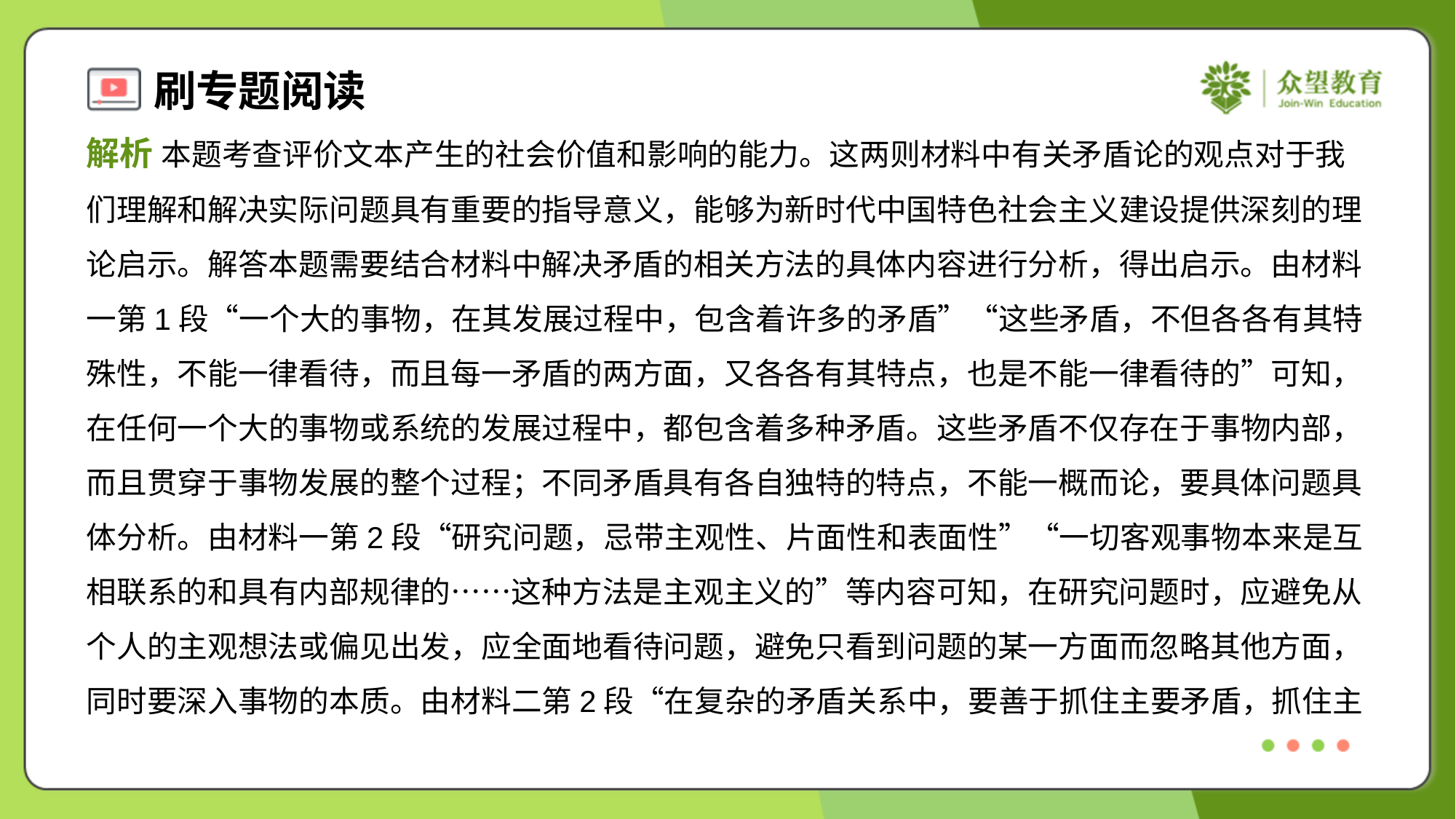

解析 本题考查评价文本产生的社会价值和影响的能力。这两则材料中有关矛盾论的观点对于我
们理解和解决实际问题具有重要的指导意义，能够为新时代中国特色社会主义建设提供深刻的理
论启示。解答本题需要结合材料中解决矛盾的相关方法的具体内容进行分析，得出启示。由材料
一第1段“一个大的事物，在其发展过程中，包含着许多的矛盾”“这些矛盾，不但各各有其特
殊性，不能一律看待，而且每一矛盾的两方面，又各各有其特点，也是不能一律看待的”可知，
在任何一个大的事物或系统的发展过程中，都包含着多种矛盾。这些矛盾不仅存在于事物内部，
而且贯穿于事物发展的整个过程；不同矛盾具有各自独特的特点，不能一概而论，要具体问题具
体分析。由材料一第2段“研究问题，忌带主观性、片面性和表面性”“一切客观事物本来是互
相联系的和具有内部规律的……这种方法是主观主义的”等内容可知，在研究问题时，应避免从
个人的主观想法或偏见出发，应全面地看待问题，避免只看到问题的某一方面而忽略其他方面，
同时要深入事物的本质。由材料二第2段“在复杂的矛盾关系中，要善于抓住主要矛盾，抓住主